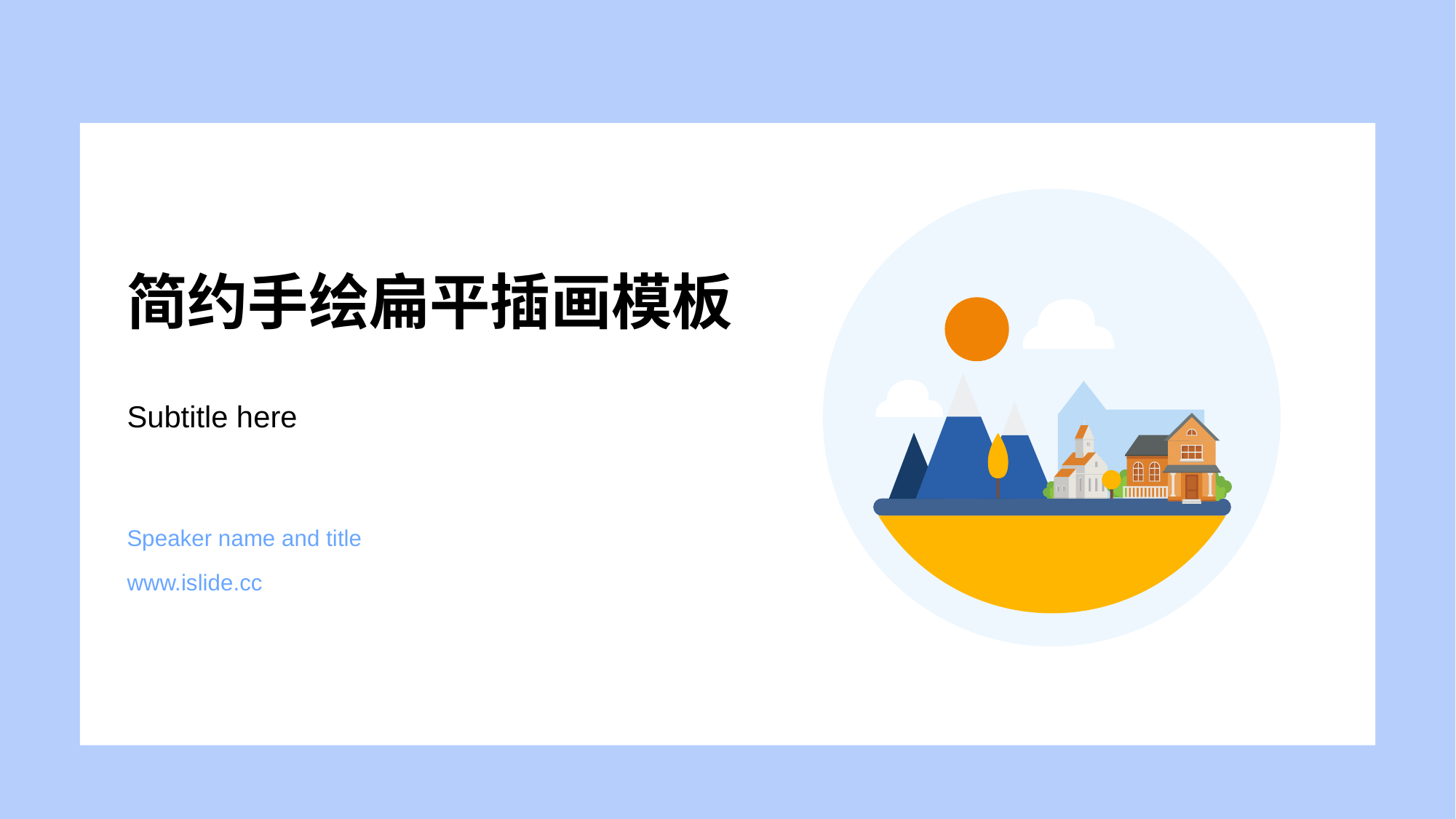

# 简约手绘扁平插画模板
Subtitle here
Speaker name and title
www.islide.cc